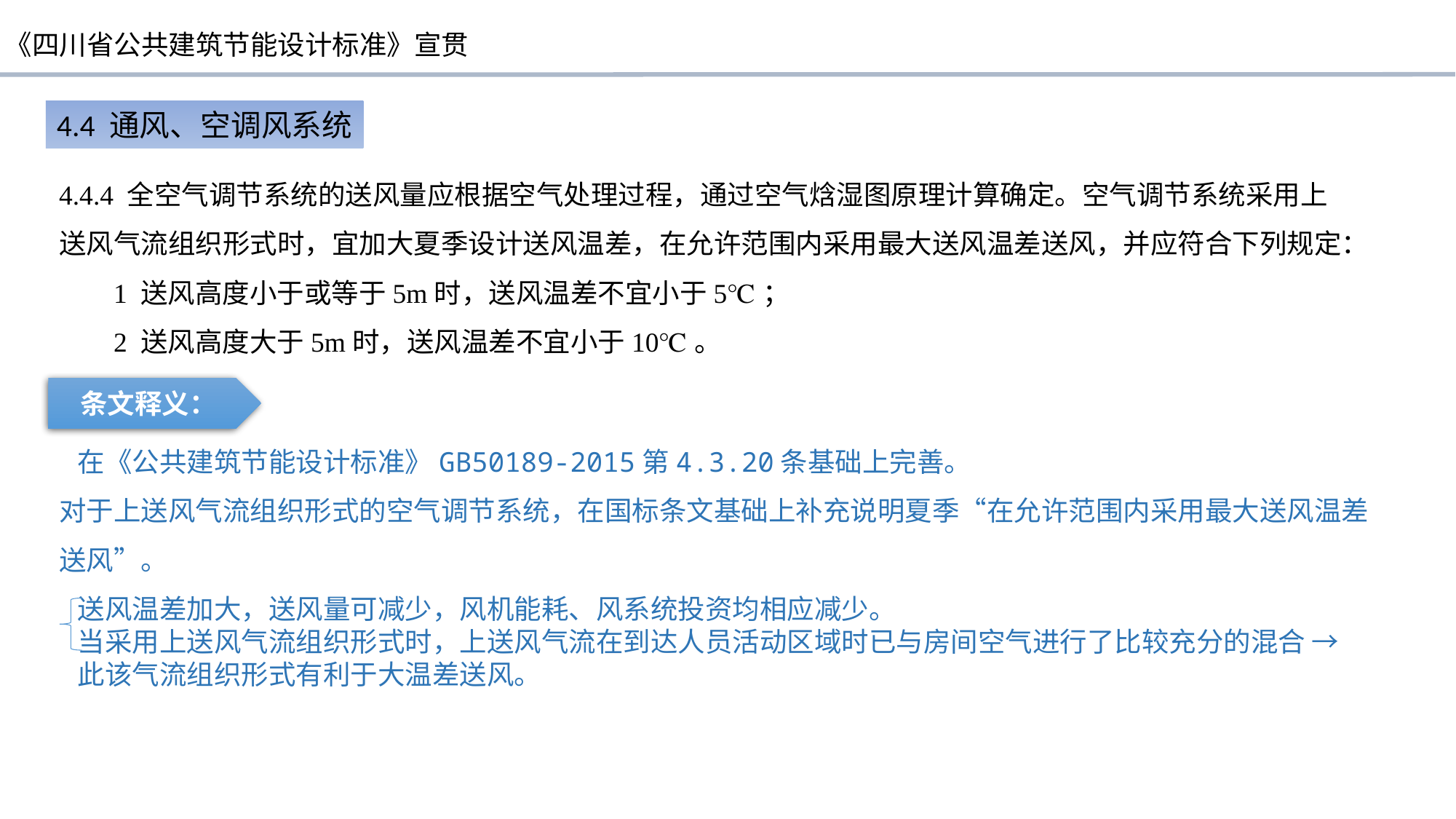

4.4 通风、空调风系统
4.4.4 全空气调节系统的送风量应根据空气处理过程，通过空气焓湿图原理计算确定。空气调节系统采用上送风气流组织形式时，宜加大夏季设计送风温差，在允许范围内采用最大送风温差送风，并应符合下列规定：
1 送风高度小于或等于5m时，送风温差不宜小于5℃；
2 送风高度大于5m时，送风温差不宜小于10℃。

条文释义：
  在《公共建筑节能设计标准》GB50189-2015第4.3.20条基础上完善。
对于上送风气流组织形式的空气调节系统，在国标条文基础上补充说明夏季“在允许范围内采用最大送风温差送风”。
  送风温差加大，送风量可减少，风机能耗、风系统投资均相应减少。
  当采用上送风气流组织形式时，上送风气流在到达人员活动区域时已与房间空气进行了比较充分的混合 →
  此该气流组织形式有利于大温差送风。